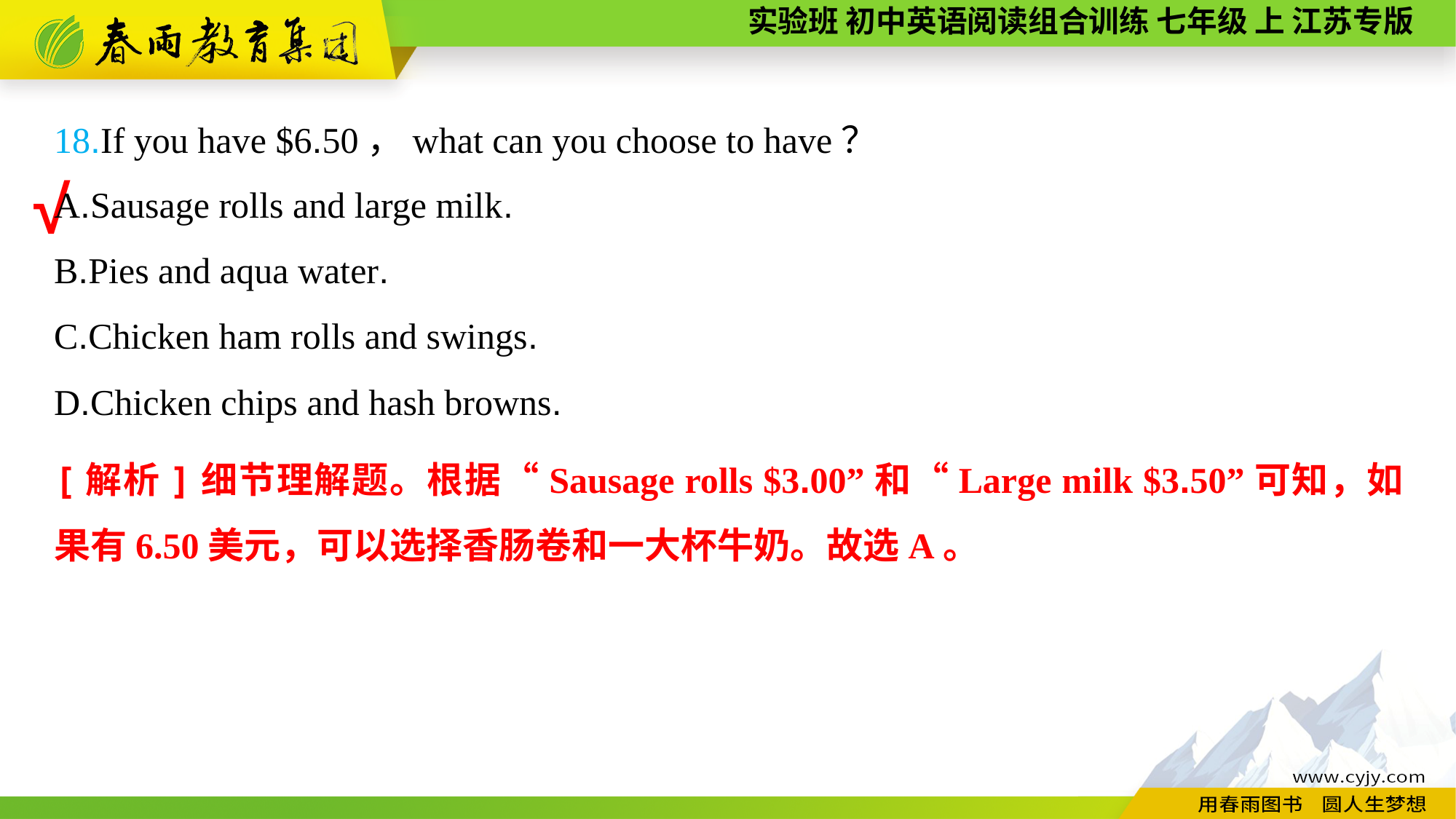

18.If you have $6.50，what can you choose to have？
A.Sausage rolls and large milk.
B.Pies and aqua water.
C.Chicken ham rolls and swings.
D.Chicken chips and hash browns.
√
[解析]细节理解题。根据“Sausage rolls $3.00”和“Large milk $3.50”可知，如果有6.50美元，可以选择香肠卷和一大杯牛奶。故选A。